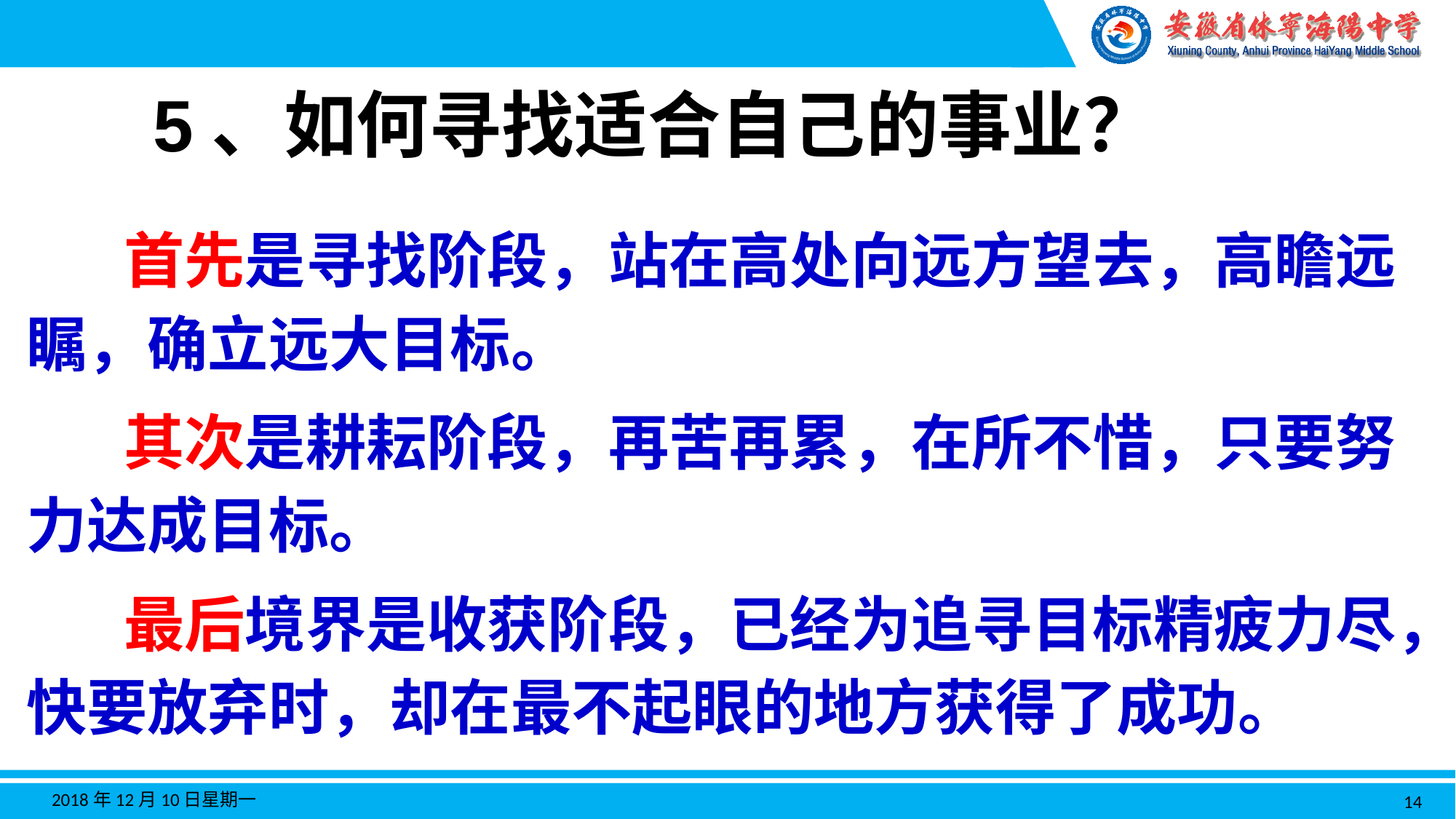

5、如何寻找适合自己的事业？
      首先是寻找阶段，站在高处向远方望去，高瞻远瞩，确立远大目标。
      其次是耕耘阶段，再苦再累，在所不惜，只要努力达成目标。
      最后境界是收获阶段，已经为追寻目标精疲力尽，快要放弃时，却在最不起眼的地方获得了成功。
2018年12月10日星期一
14